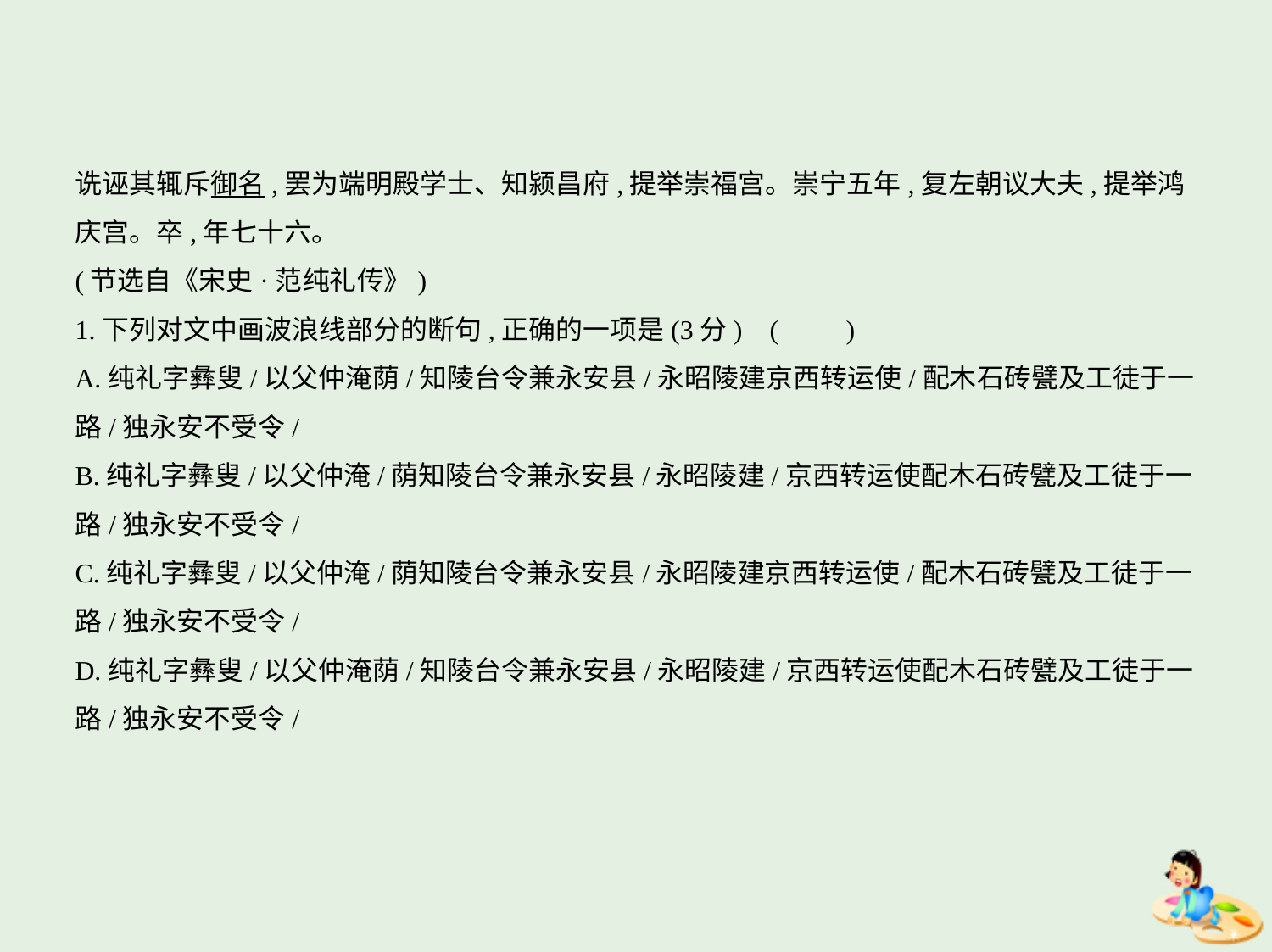

诜诬其辄斥御名,罢为端明殿学士、知颍昌府,提举崇福宫。崇宁五年,复左朝议大夫,提举鸿
庆宫。卒,年七十六。
(节选自《宋史·范纯礼传》)
1.下列对文中画波浪线部分的断句,正确的一项是(3分) (　　)
A.纯礼字彝叟/以父仲淹荫/知陵台令兼永安县/永昭陵建京西转运使/配木石砖甓及工徒于一
路/独永安不受令/
B.纯礼字彝叟/以父仲淹/荫知陵台令兼永安县/永昭陵建/京西转运使配木石砖甓及工徒于一
路/独永安不受令/
C.纯礼字彝叟/以父仲淹/荫知陵台令兼永安县/永昭陵建京西转运使/配木石砖甓及工徒于一
路/独永安不受令/
D.纯礼字彝叟/以父仲淹荫/知陵台令兼永安县/永昭陵建/京西转运使配木石砖甓及工徒于一
路/独永安不受令/